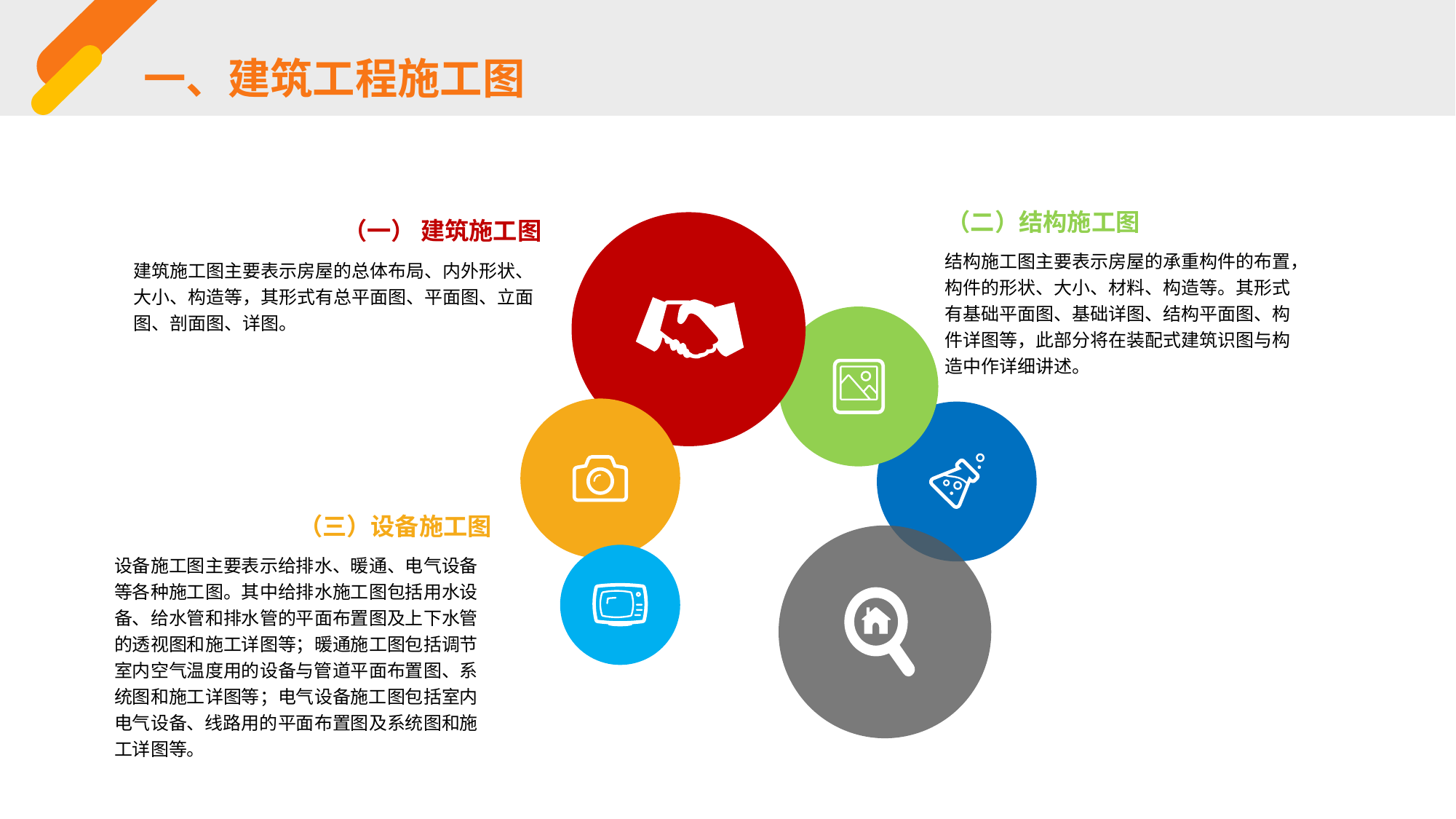

一、建筑工程施工图
（二）结构施工图
（一） 建筑施工图

结构施工图主要表示房屋的承重构件的布置，构件的形状、大小、材料、构造等。其形式有基础平面图、基础详图、结构平面图、构件详图等，此部分将在装配式建筑识图与构造中作详细讲述。
建筑施工图主要表示房屋的总体布局、内外形状、大小、构造等，其形式有总平面图、平面图、立面图、剖面图、详图。

（三）设备施工图

设备施工图主要表示给排水、暖通、电气设备等各种施工图。其中给排水施工图包括用水设备、给水管和排水管的平面布置图及上下水管的透视图和施工详图等；暖通施工图包括调节室内空气温度用的设备与管道平面布置图、系统图和施工详图等；电气设备施工图包括室内电气设备、线路用的平面布置图及系统图和施工详图等。